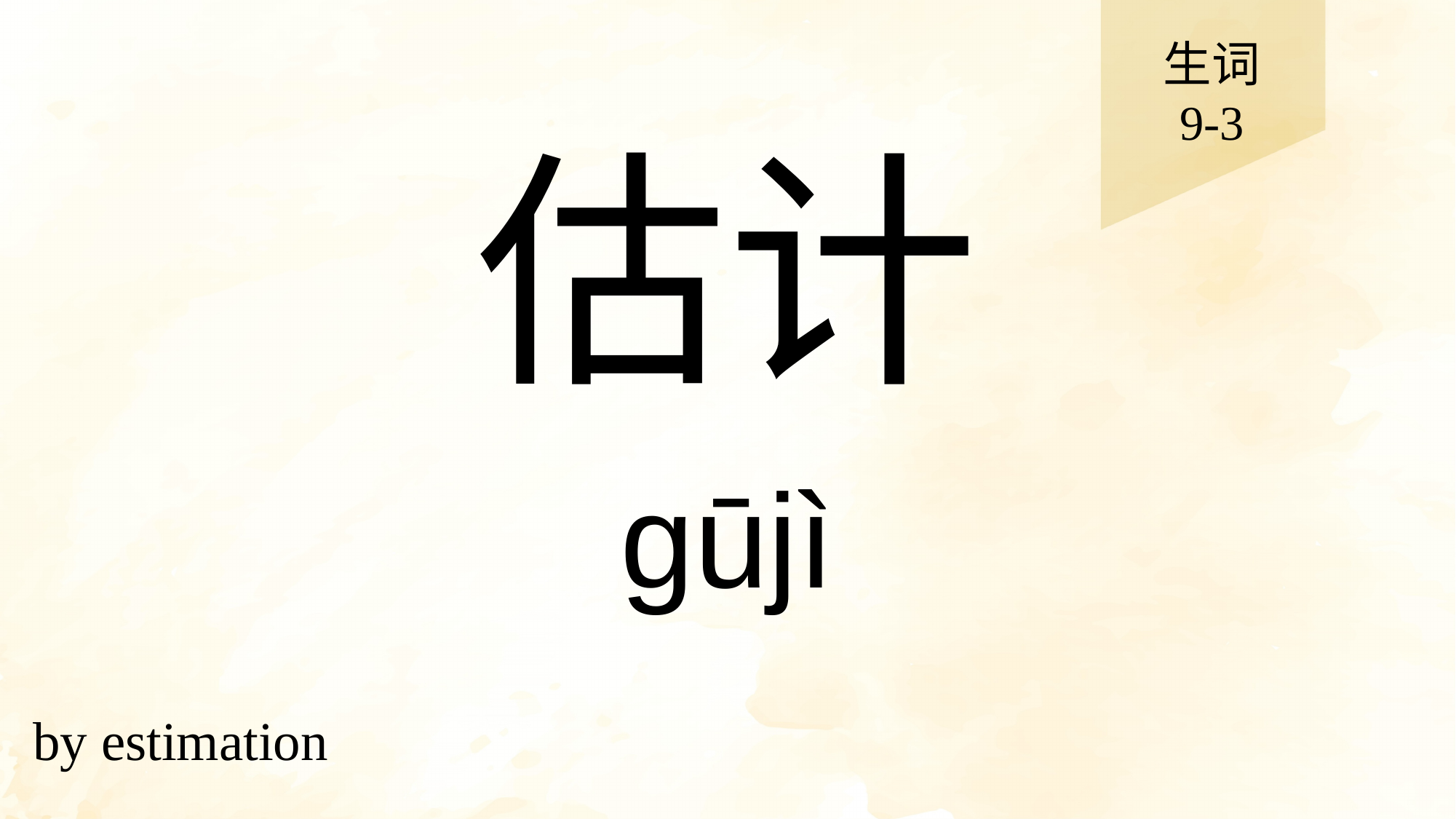

生词
9-3
# 估计
gūjì
by estimation